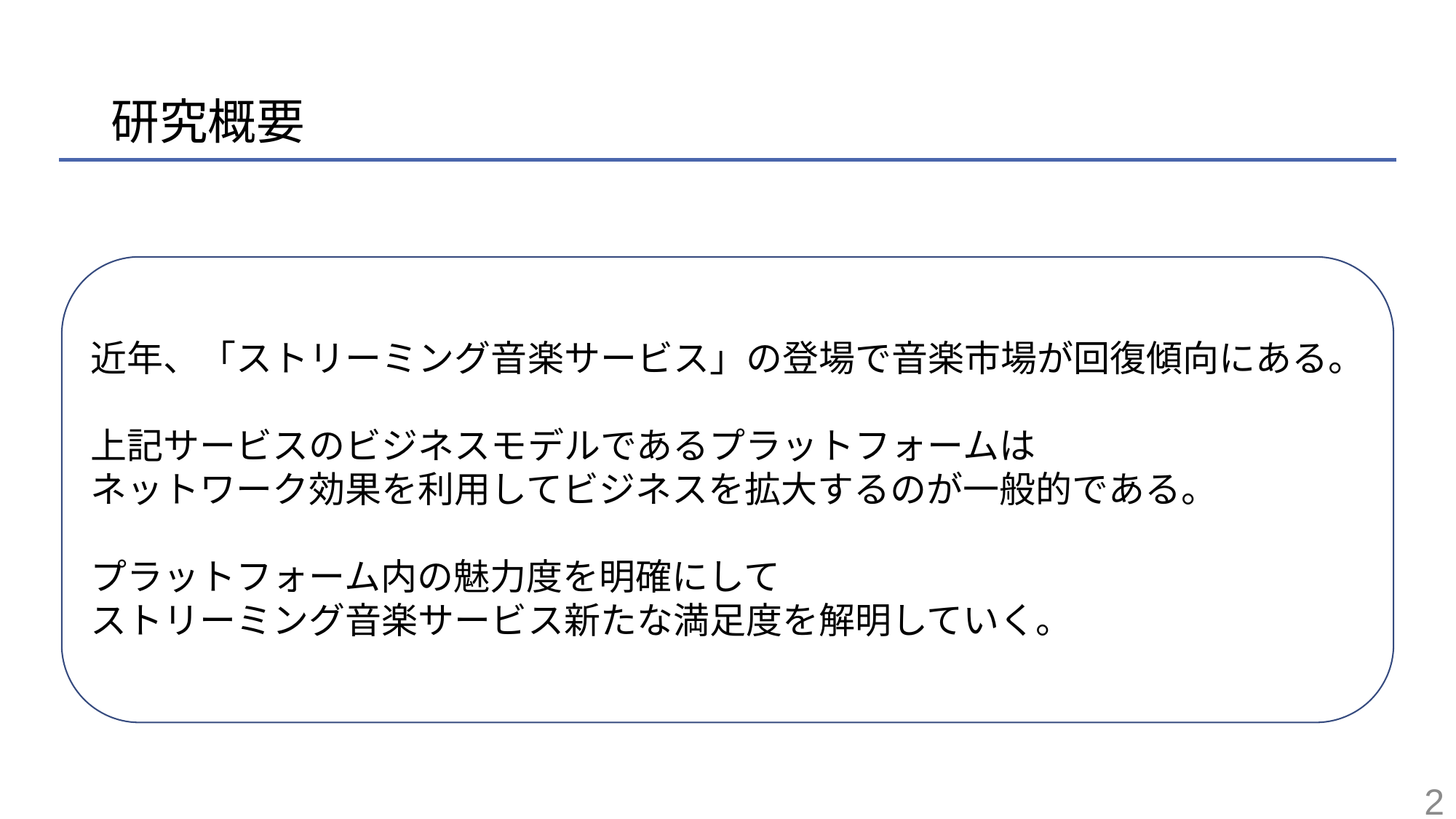

# 研究概要

近年、「ストリーミング音楽サービス」の登場で音楽市場が回復傾向にある。

上記サービスのビジネスモデルであるプラットフォームは
ネットワーク効果を利用してビジネスを拡大するのが一般的である。

プラットフォーム内の魅力度を明確にして
ストリーミング音楽サービス新たな満足度を解明していく。
2